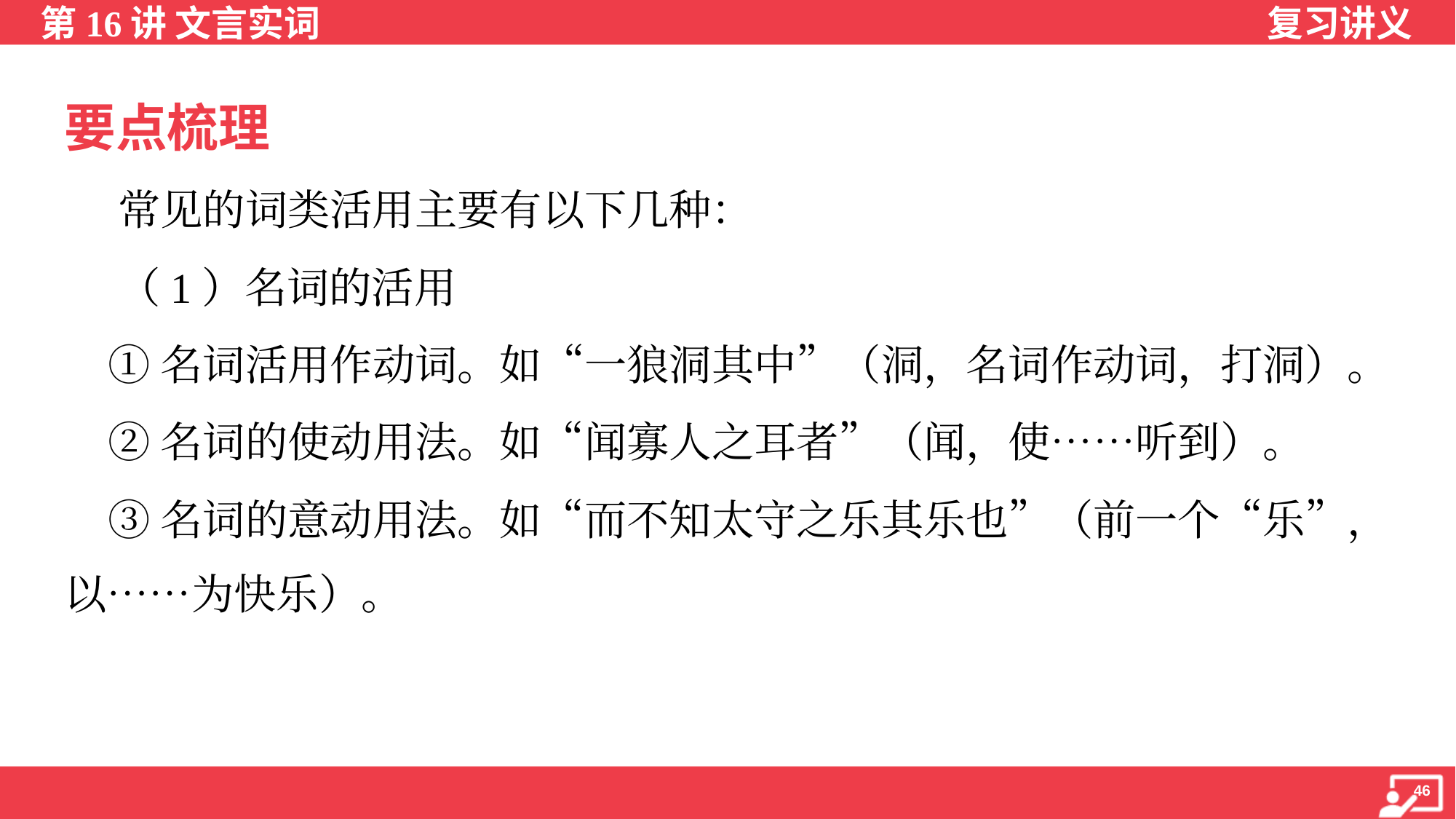

要点梳理
    常见的词类活用主要有以下几种：
    （1）名词的活用
    ①名词活用作动词。如“一狼洞其中”（洞，名词作动词，打洞）。
    ②名词的使动用法。如“闻寡人之耳者”（闻，使……听到）。
    ③名词的意动用法。如“而不知太守之乐其乐也”（前一个“乐”，
以……为快乐）。